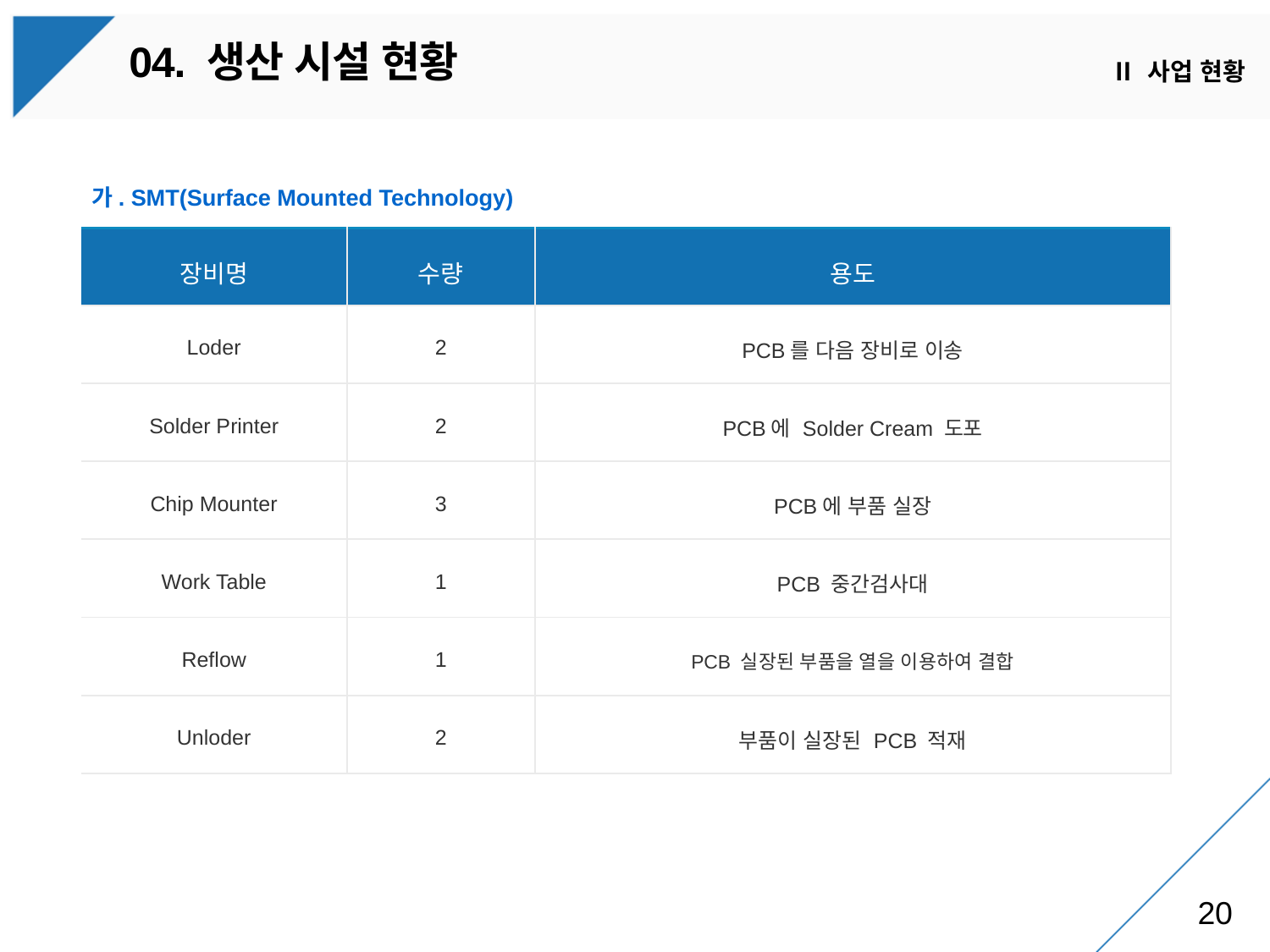

04. 생산 시설 현황
Ⅱ 사업 현황

가. SMT(Surface Mounted Technology)
| 장비명 | 수량 | 용도 |
| --- | --- | --- |
| Loder | 2 | PCB를 다음 장비로 이송 |
| Solder Printer | 2 | PCB에 Solder Cream 도포 |
| Chip Mounter | 3 | PCB에 부품 실장 |
| Work Table | 1 | PCB 중간검사대 |
| Reflow | 1 | PCB 실장된 부품을 열을 이용하여 결합 |
| Unloder | 2 | 부품이 실장된 PCB 적재 |
20